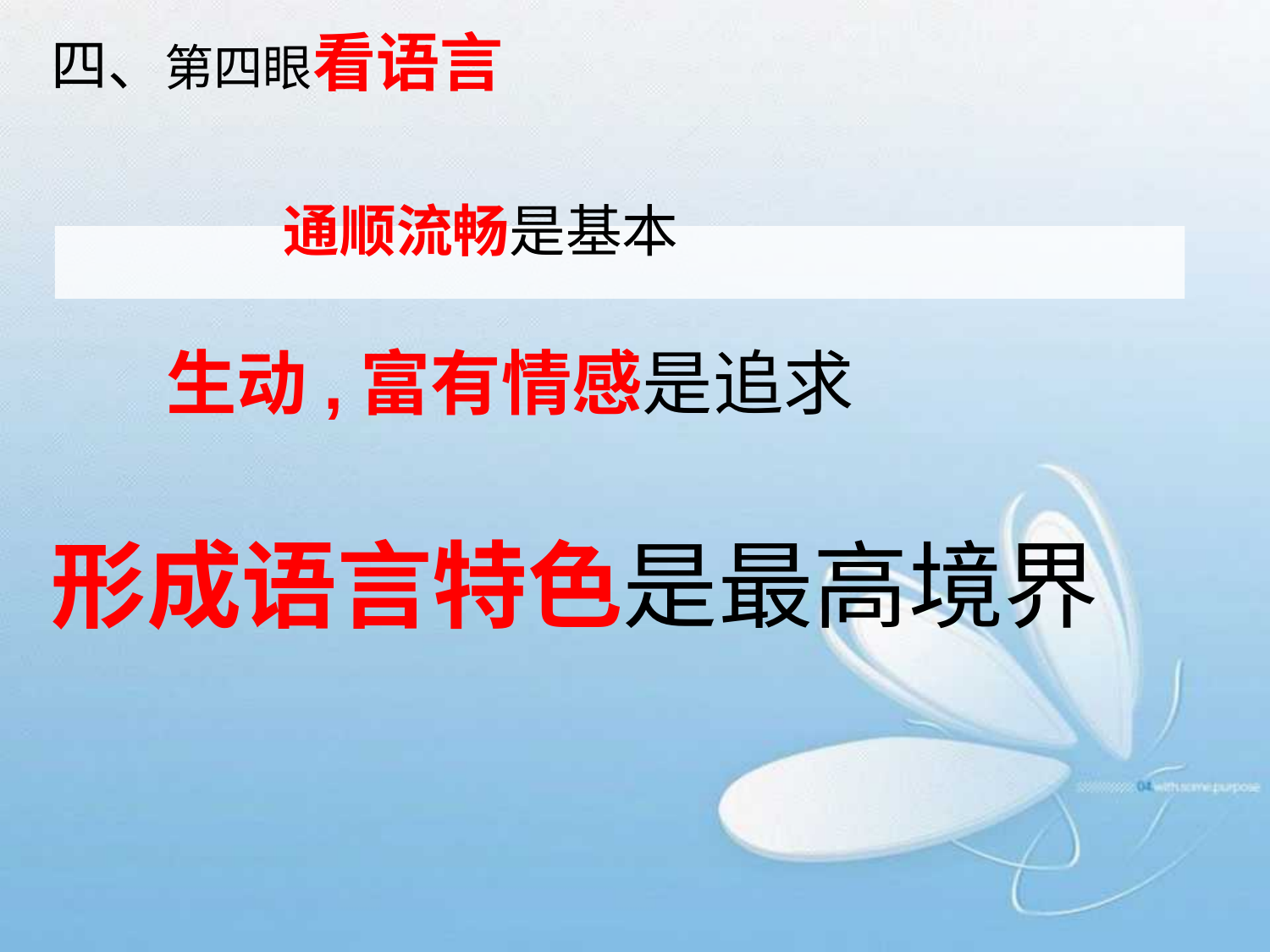

四、第四眼看语言

       通顺流畅是基本

生动,富有情感是追求

形成语言特色是最高境界